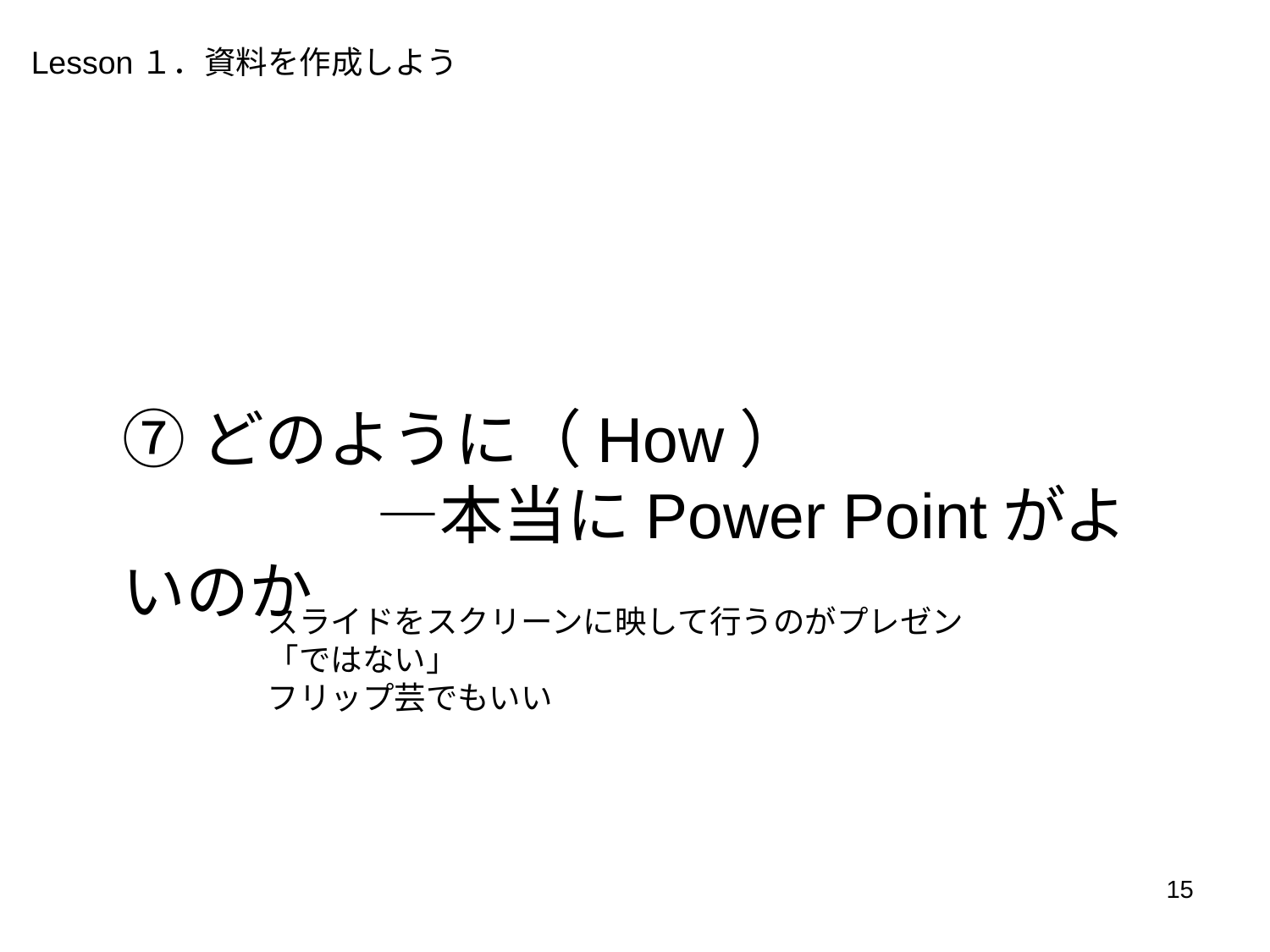

Lesson１．資料を作成しよう
⑦どのように（How）
　　　　―本当にPower Pointがよいのか
スライドをスクリーンに映して行うのがプレゼン「ではない」
フリップ芸でもいい
15